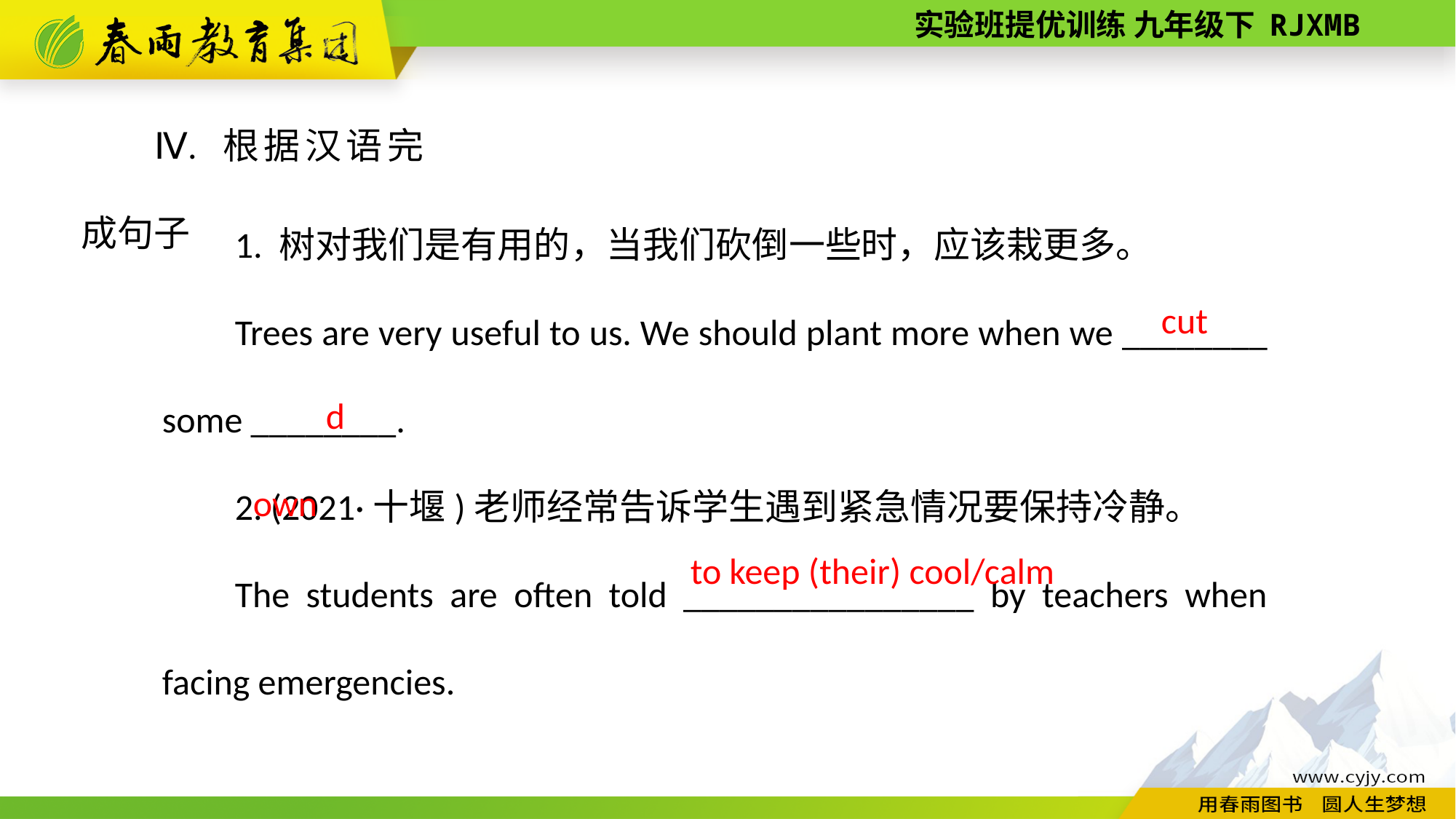

Ⅳ. 根据汉语完成句子
1. 树对我们是有用的，当我们砍倒一些时，应该栽更多。
Trees are very useful to us. We should plant more when we ________ some ________.
2. (2021·十堰)老师经常告诉学生遇到紧急情况要保持冷静。
The students are often told ________________ by teachers when facing emergencies.
cut
down
to keep (their) cool/calm